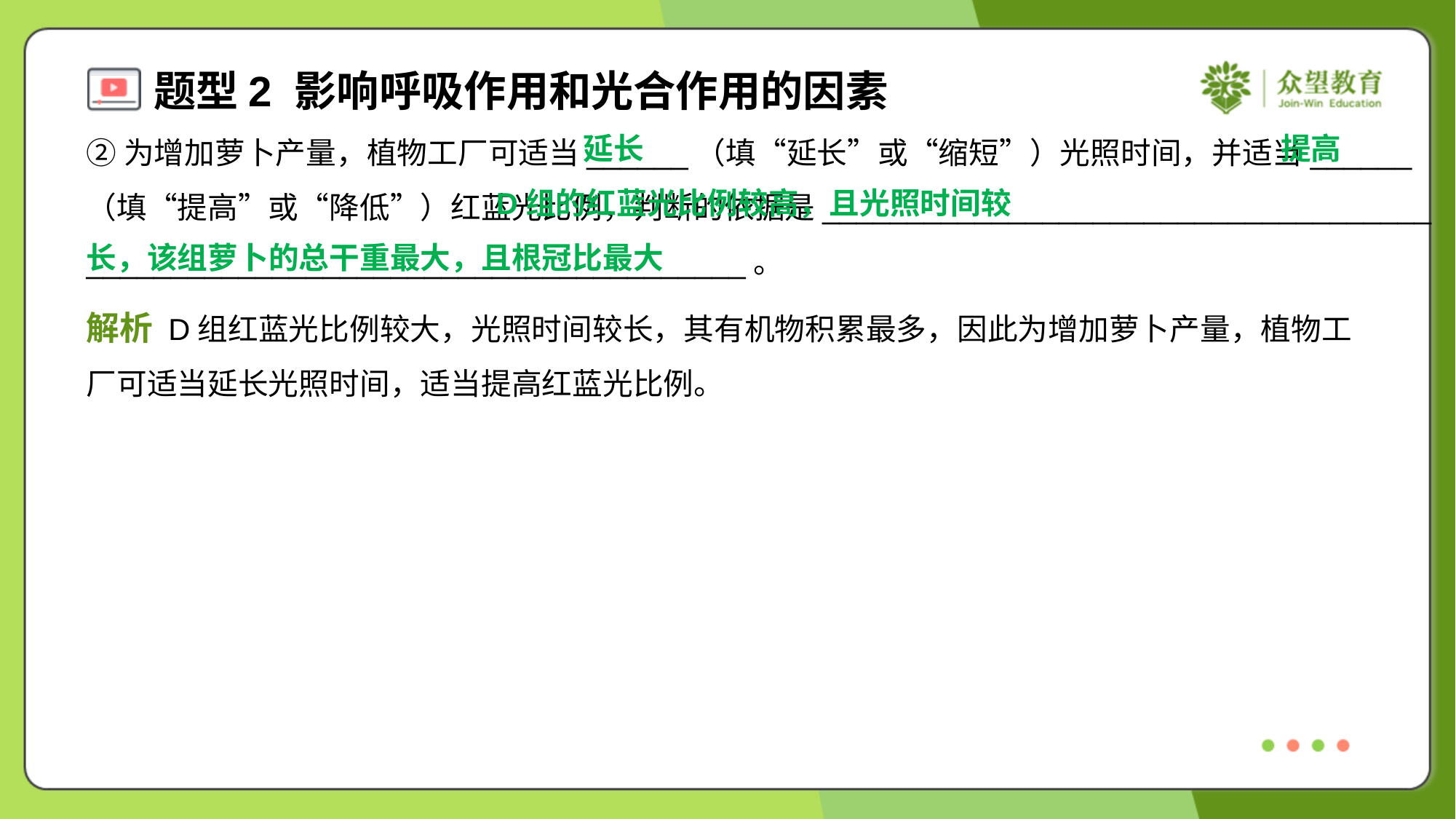

延长
提高
②为增加萝卜产量，植物工厂可适当______（填“延长”或“缩短”）光照时间，并适当______
（填“提高”或“降低”）红蓝光比例，判断的依据是____________________________________
_______________________________________。
                                                 D组的红蓝光比例较高，且光照时间较
长，该组萝卜的总干重最大，且根冠比最大
解析 D组红蓝光比例较大，光照时间较长，其有机物积累最多，因此为增加萝卜产量，植物工
厂可适当延长光照时间，适当提高红蓝光比例。